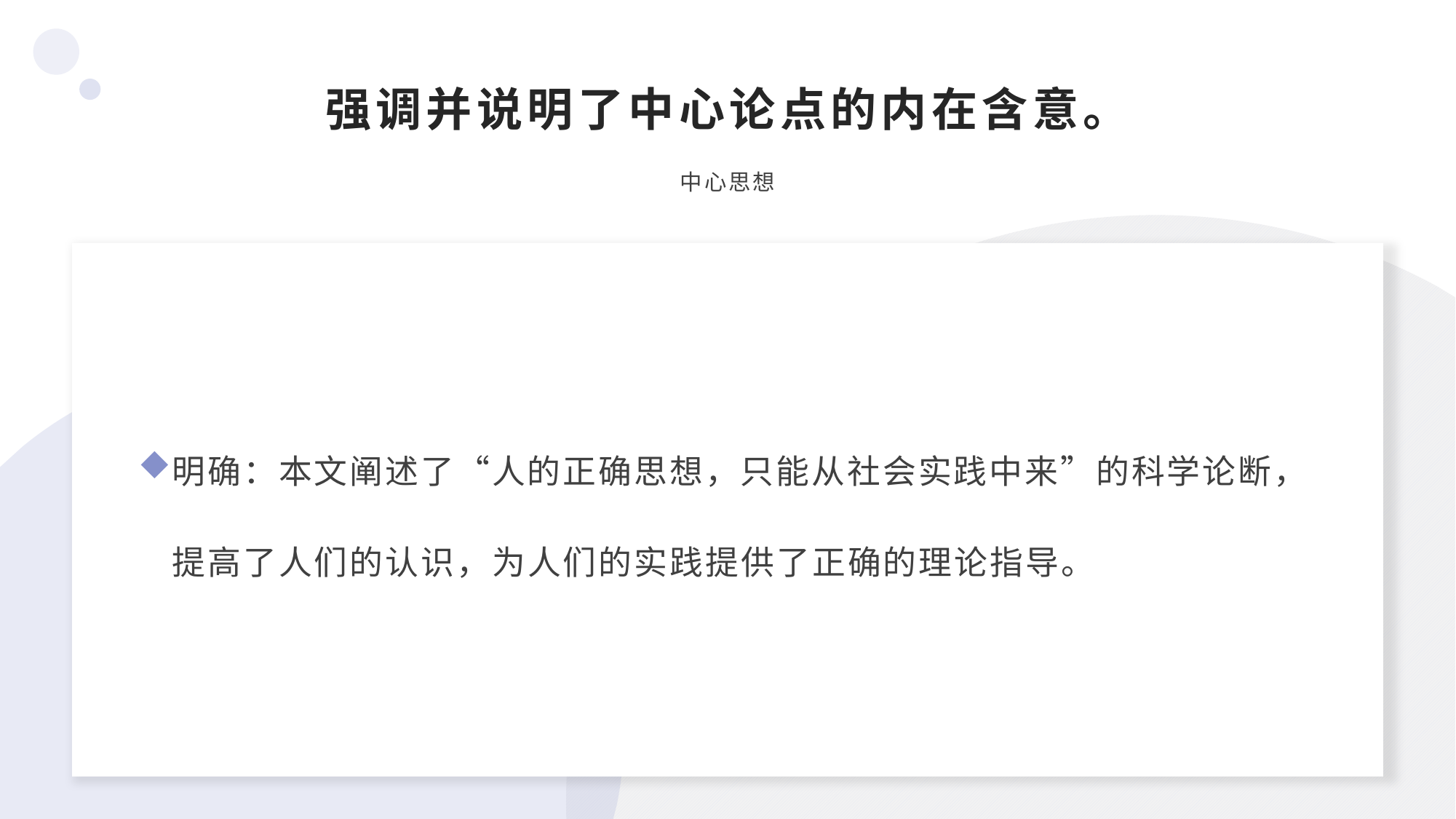

强调并说明了中心论点的内在含意。

中心思想

明确：本文阐述了“人的正确思想，只能从社会实践中来”的科学论断，提高了人们的认识，为人们的实践提供了正确的理论指导。